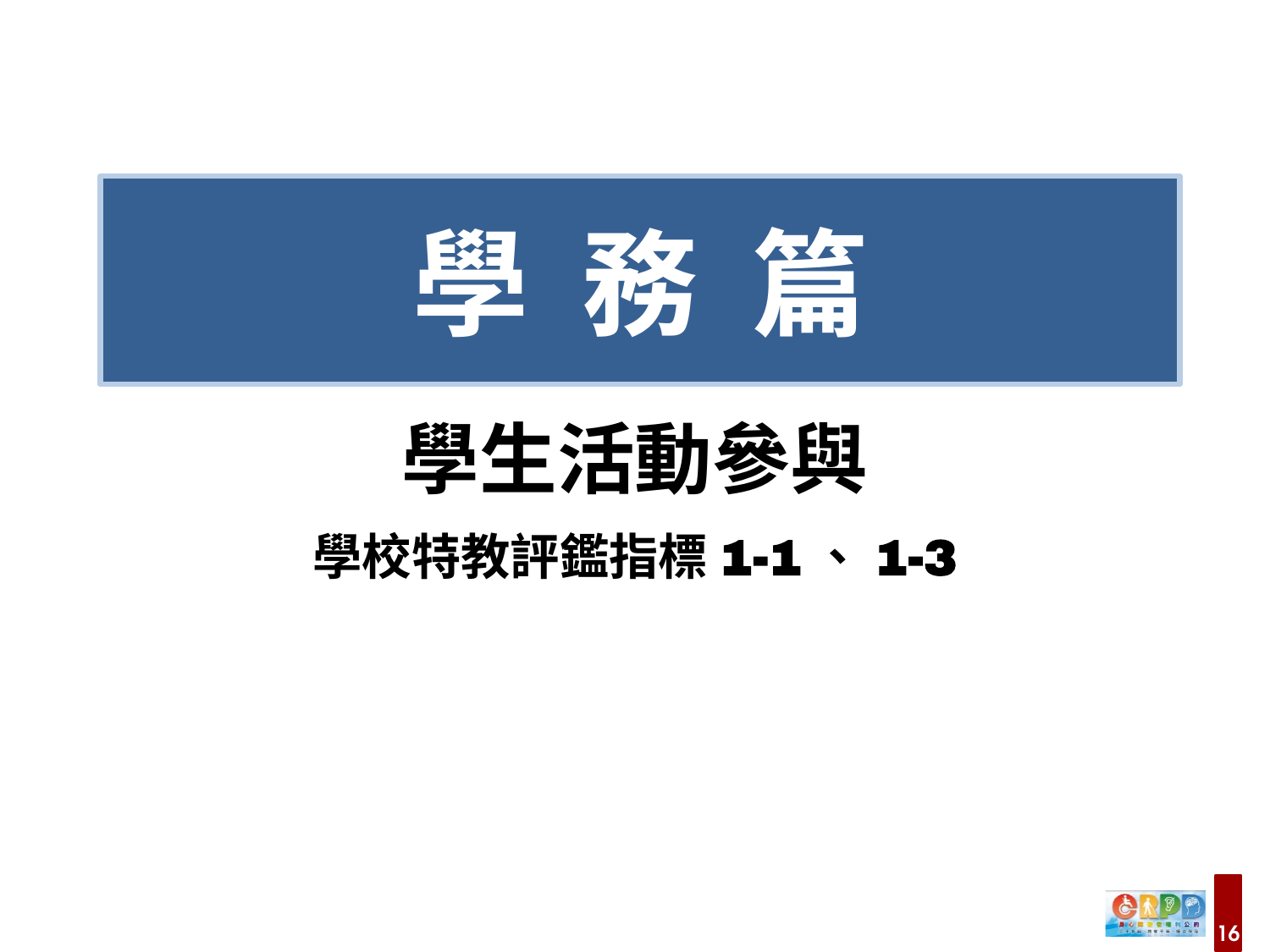

學  務  篇
# 學生活動參與 學校特教評鑑指標1-1、1-3
16